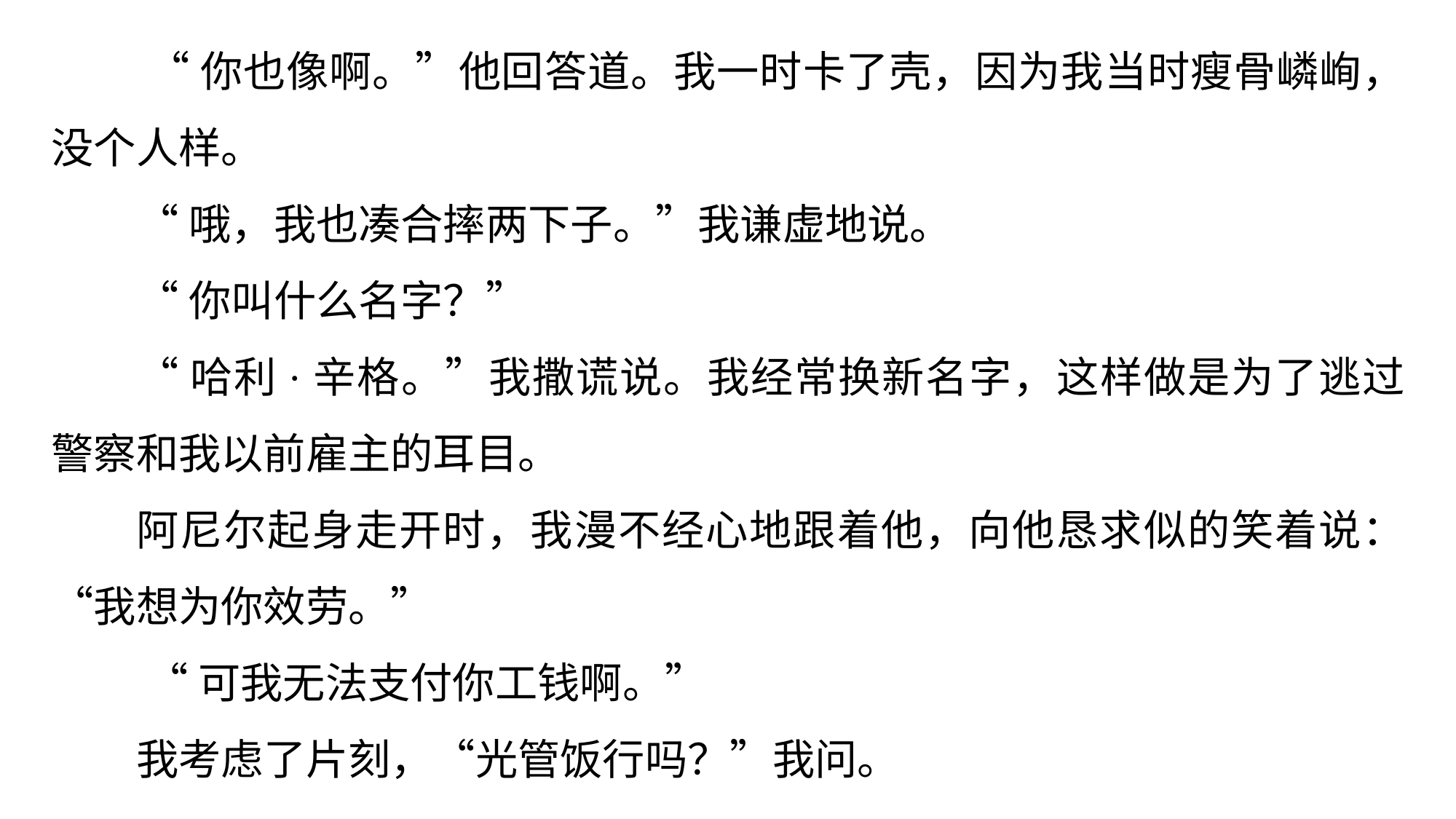

“你也像啊。”他回答道。我一时卡了壳，因为我当时瘦骨嶙峋，没个人样。
“哦，我也凑合摔两下子。”我谦虚地说。
“你叫什么名字？”
“哈利·辛格。”我撒谎说。我经常换新名字，这样做是为了逃过警察和我以前雇主的耳目。
阿尼尔起身走开时，我漫不经心地跟着他，向他恳求似的笑着说：“我想为你效劳。”
 “可我无法支付你工钱啊。”
我考虑了片刻，“光管饭行吗？”我问。